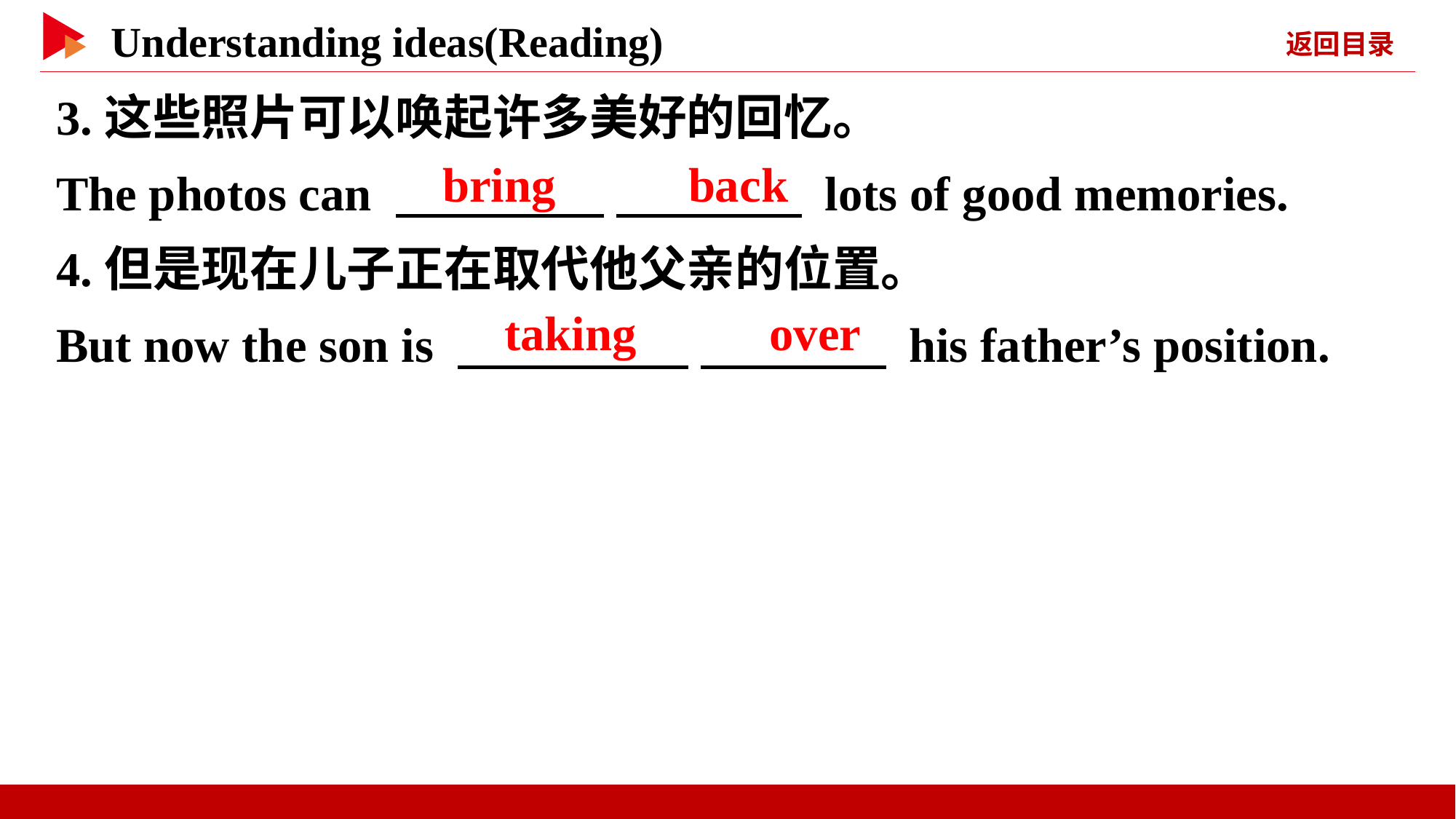

3.这些照片可以唤起许多美好的回忆。
The photos can 　          　 　        　 lots of good memories.
4.但是现在儿子正在取代他父亲的位置。
But now the son is 　            　 　        　 his father’s position.
　bring　 　back
　taking　 　over